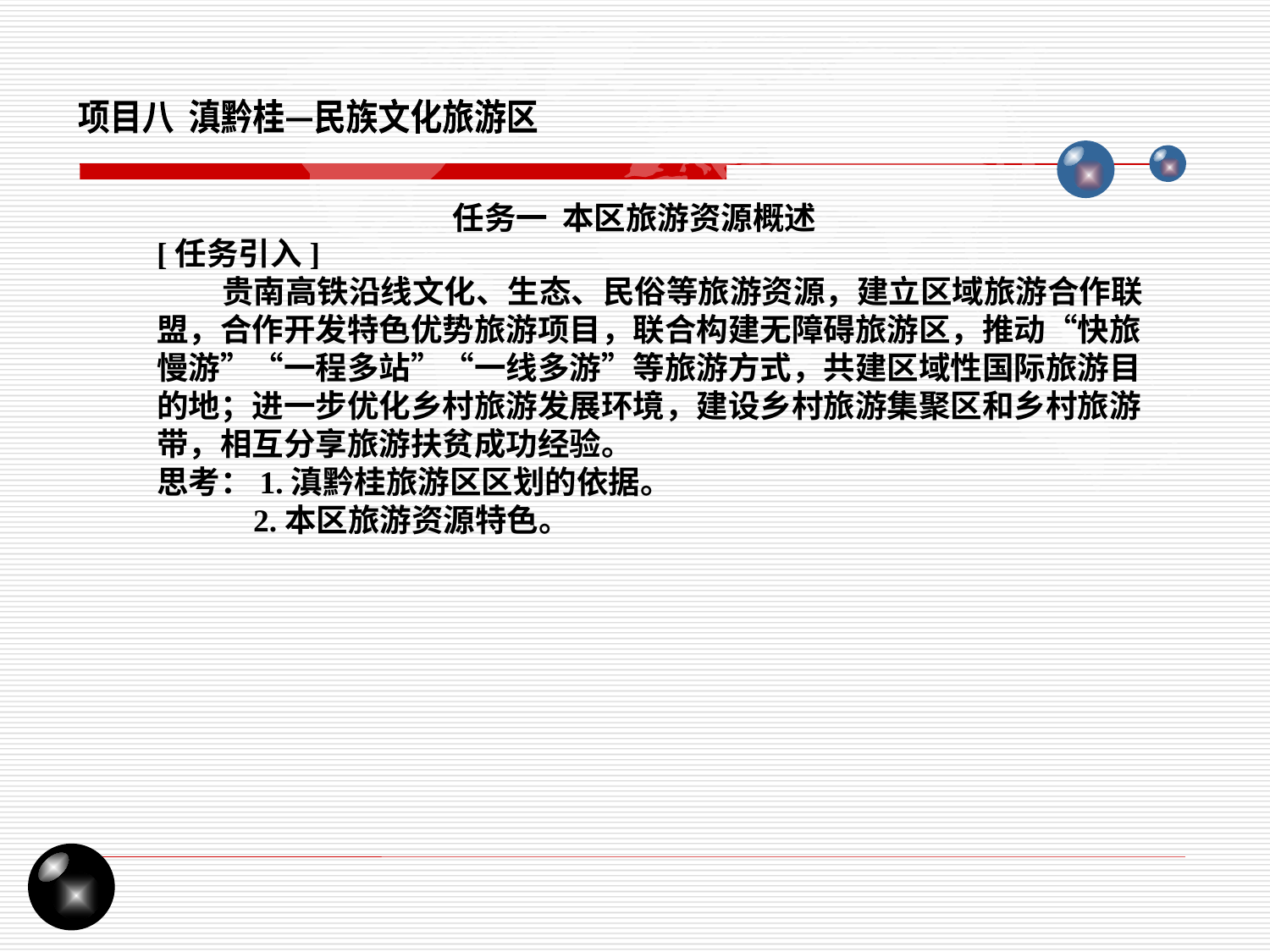

项目八  滇黔桂—民族文化旅游区
任务一  本区旅游资源概述
[任务引入]
        贵南高铁沿线文化、生态、民俗等旅游资源，建立区域旅游合作联盟，合作开发特色优势旅游项目，联合构建无障碍旅游区，推动“快旅慢游”“一程多站”“一线多游”等旅游方式，共建区域性国际旅游目的地；进一步优化乡村旅游发展环境，建设乡村旅游集聚区和乡村旅游带，相互分享旅游扶贫成功经验。
思考：1.滇黔桂旅游区区划的依据。
            2.本区旅游资源特色。